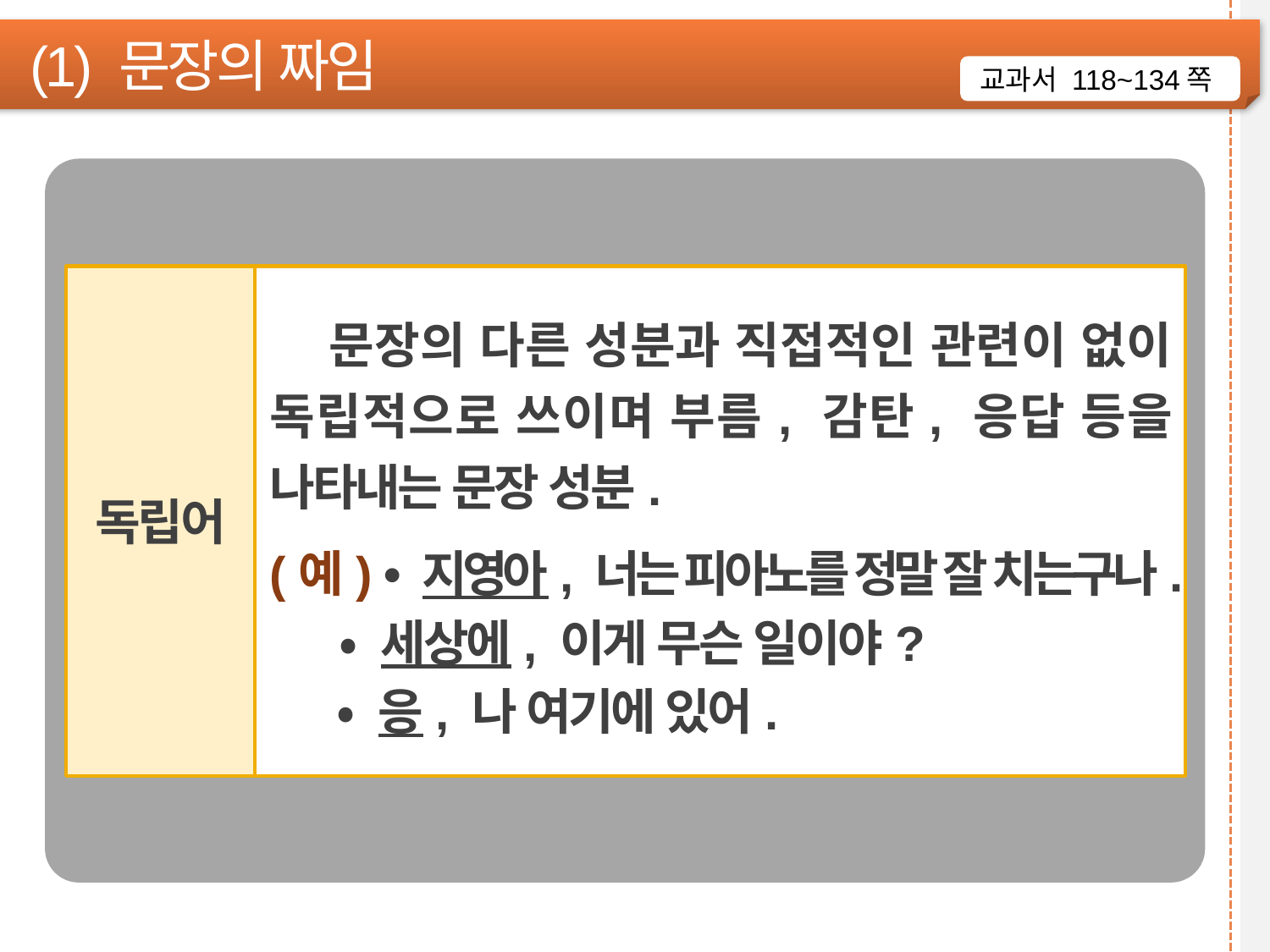

(1) 문장의 짜임
교과서 118~134쪽

독립어
   문장의 다른 성분과 직접적인 관련이 없이 독립적으로 쓰이며 부름, 감탄, 응답 등을 나타내는 문장 성분.

(예) • 지영아, 너는 피아노를 정말 잘 치는구나.
      • 세상에, 이게 무슨 일이야?
      • 응, 나 여기에 있어.